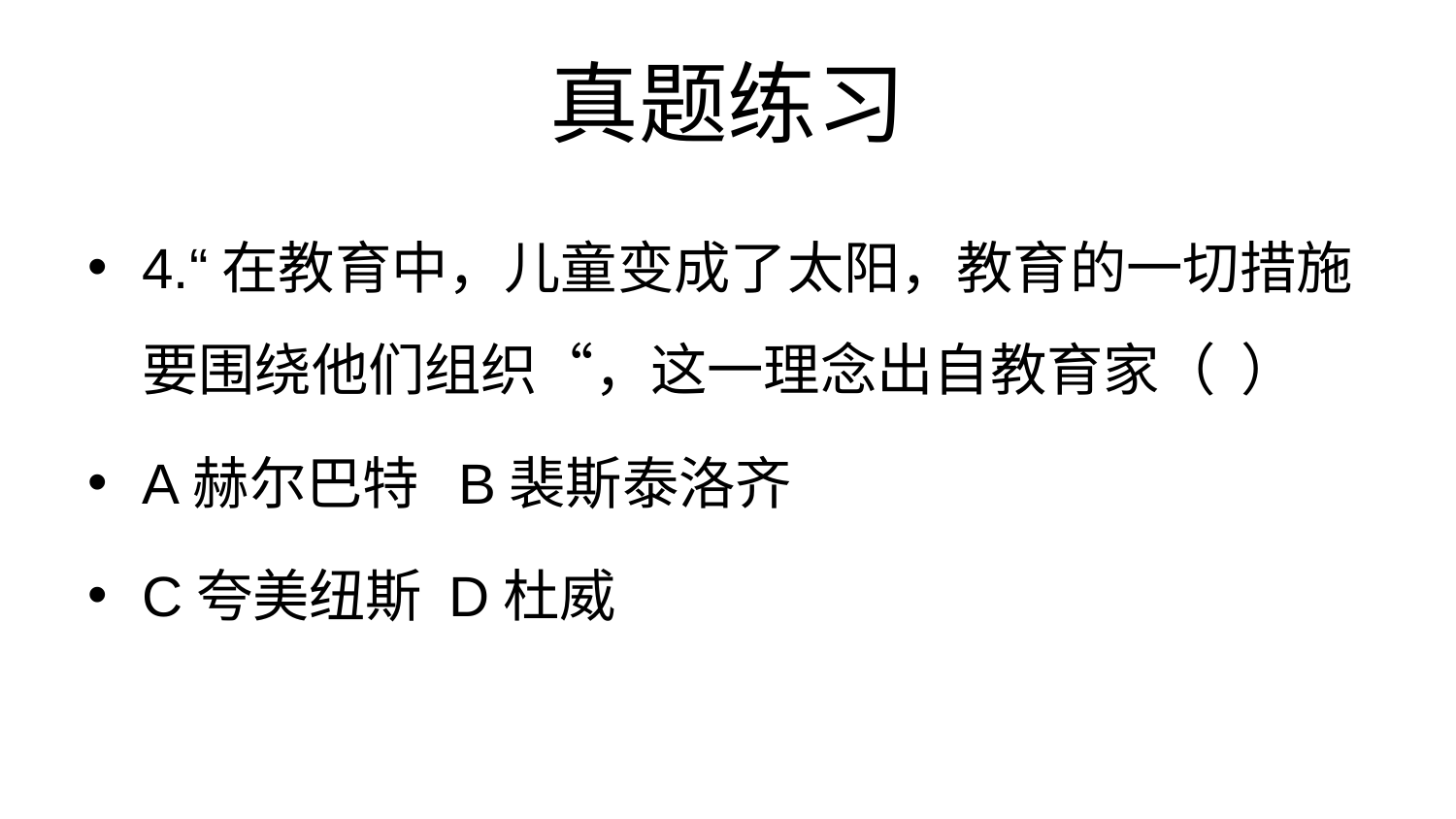

# 真题练习
4.“在教育中，儿童变成了太阳，教育的一切措施要围绕他们组织“，这一理念出自教育家（  ）
A赫尔巴特  B裴斯泰洛齐
C夸美纽斯 D杜威